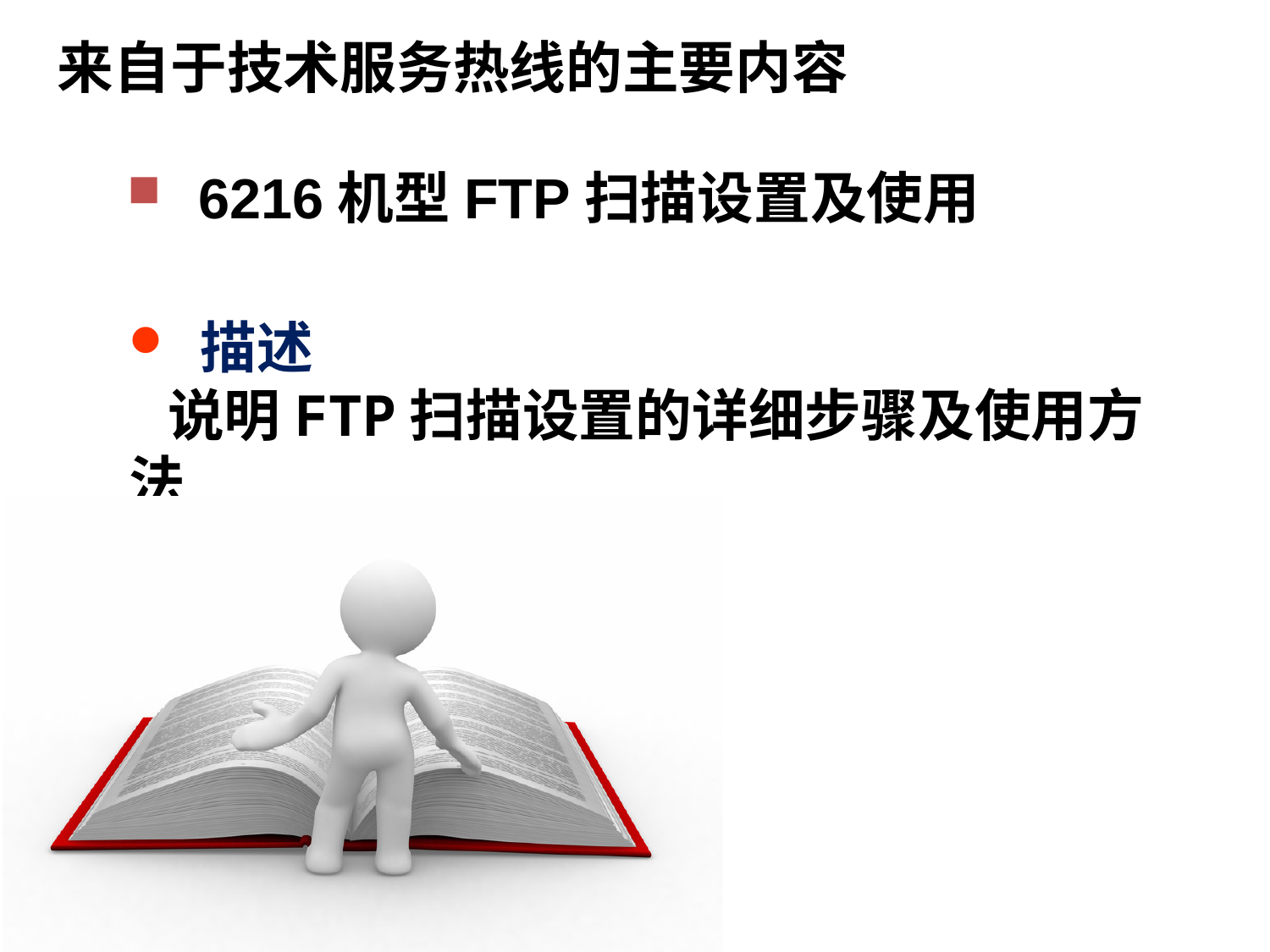

_Label_Keyword_PUBLIC_Keyword__Label_Keyword_EXTERNAL_Keyword_

来自于技术服务热线的主要内容
6216机型FTP扫描设置及使用
 描述
  说明FTP扫描设置的详细步骤及使用方法